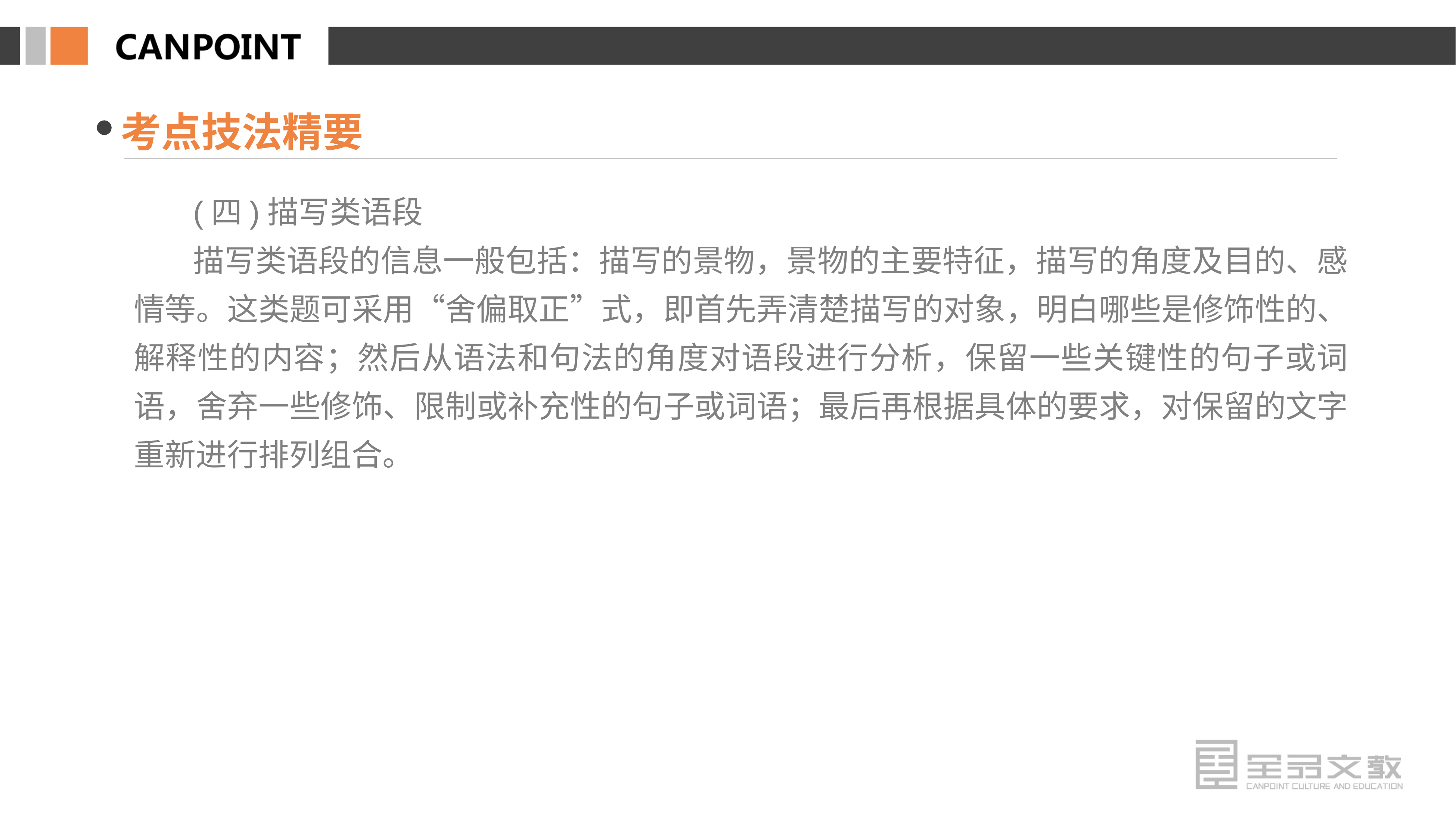

考点技法精要

(四)描写类语段
描写类语段的信息一般包括：描写的景物，景物的主要特征，描写的角度及目的、感情等。这类题可采用“舍偏取正”式，即首先弄清楚描写的对象，明白哪些是修饰性的、解释性的内容；然后从语法和句法的角度对语段进行分析，保留一些关键性的句子或词语，舍弃一些修饰、限制或补充性的句子或词语；最后再根据具体的要求，对保留的文字重新进行排列组合。